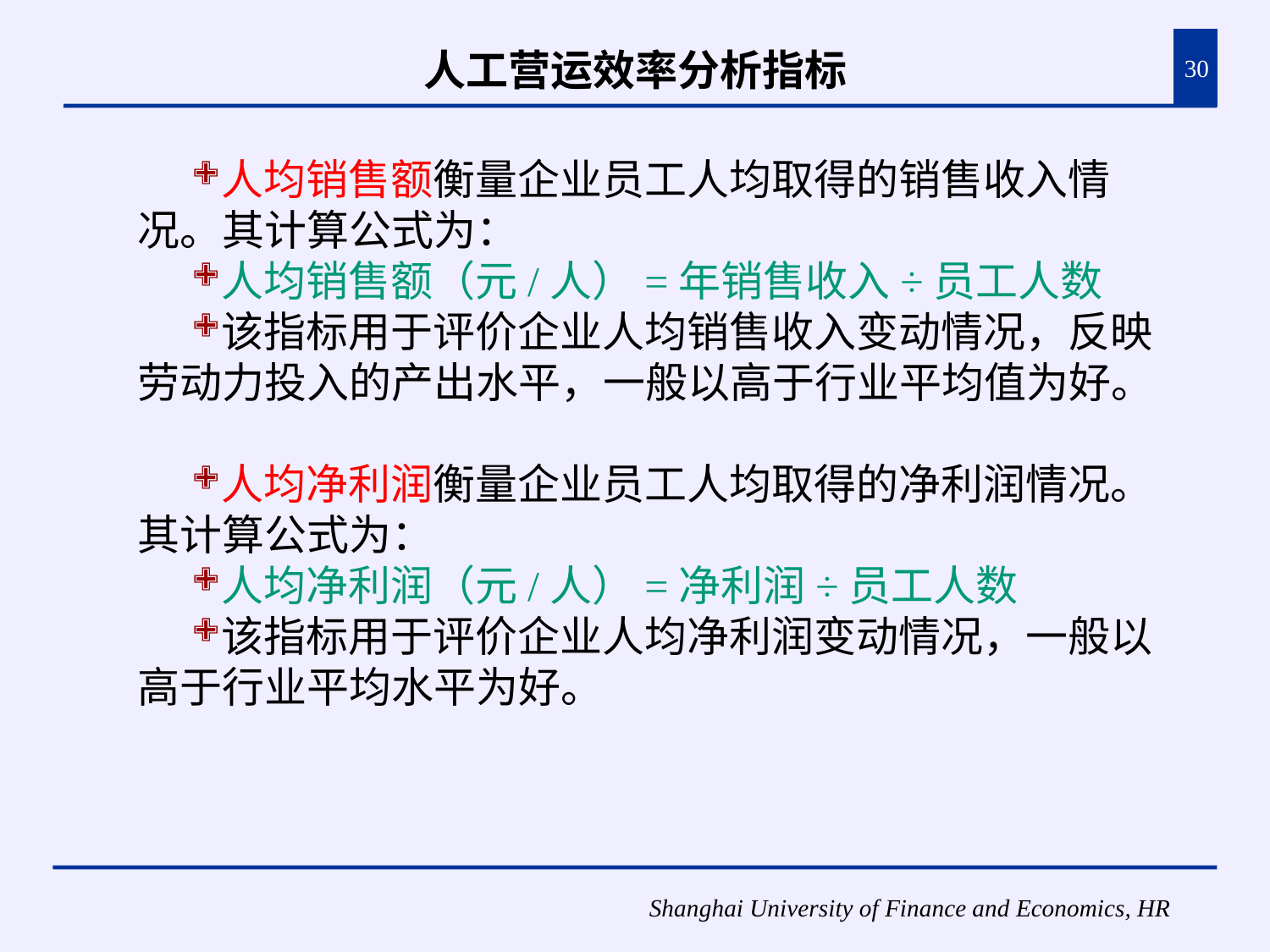

# 人工营运效率分析指标
30
人均销售额衡量企业员工人均取得的销售收入情况。其计算公式为：
人均销售额（元/人）=年销售收入÷员工人数
该指标用于评价企业人均销售收入变动情况，反映劳动力投入的产出水平，一般以高于行业平均值为好。

人均净利润衡量企业员工人均取得的净利润情况。其计算公式为：
人均净利润（元/人）=净利润÷员工人数
该指标用于评价企业人均净利润变动情况，一般以高于行业平均水平为好。